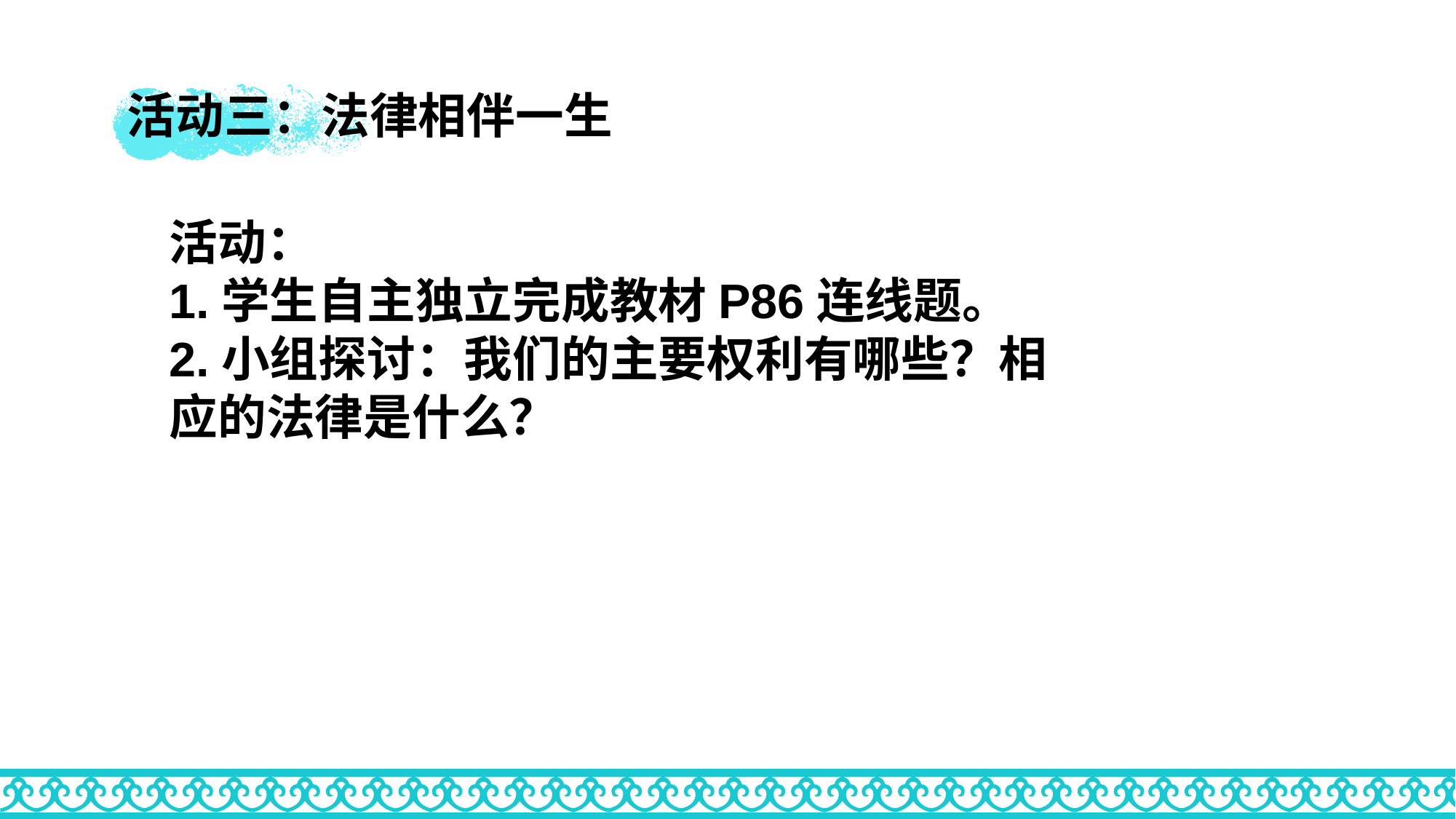

# 活动三：法律相伴一生

活动：
1.学生自主独立完成教材P86连线题。
2.小组探讨：我们的主要权利有哪些？相应的法律是什么？